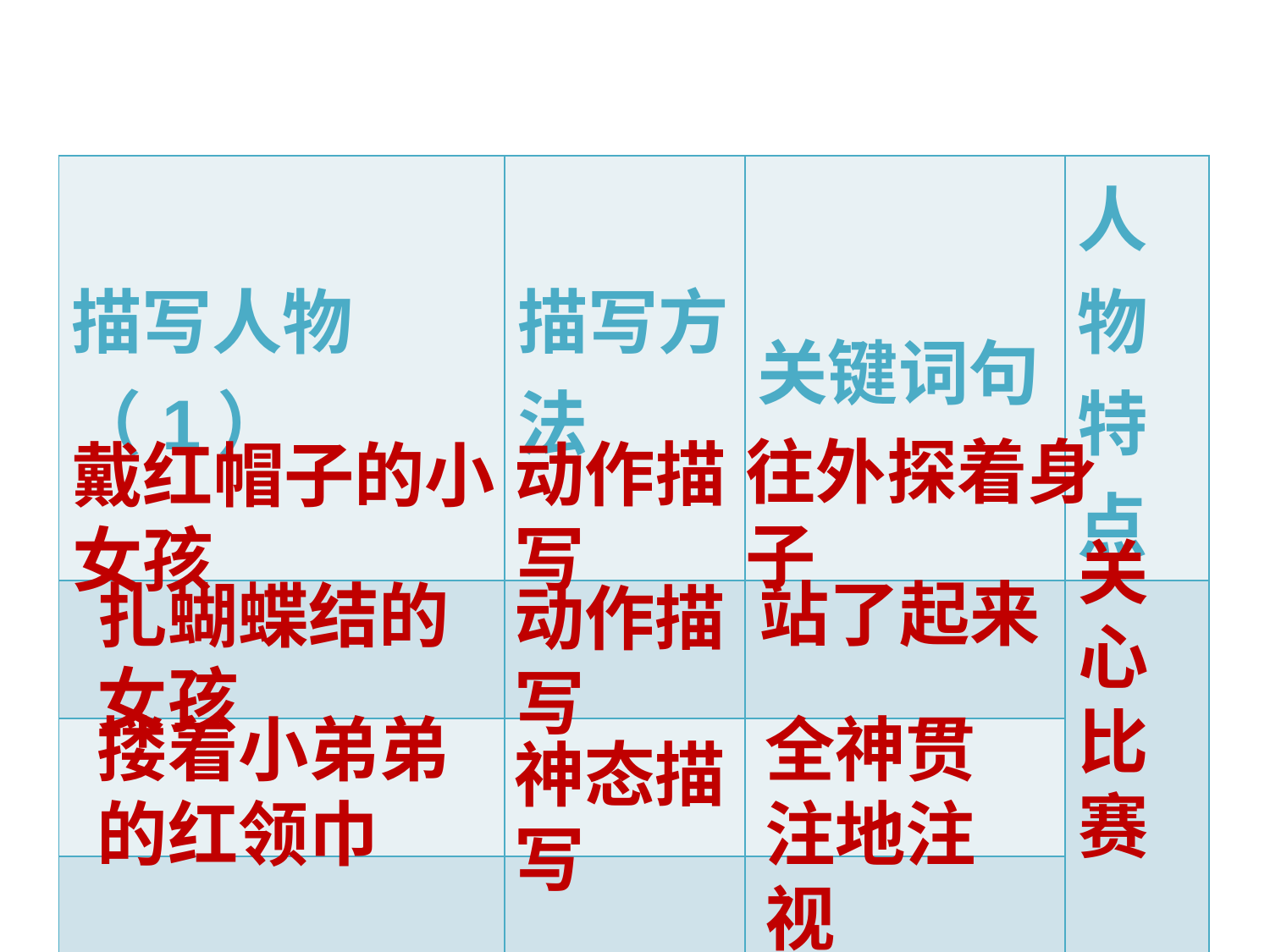

| 描写人物（1） | 描写方法 | 关键词句 | 人物特点 |
| --- | --- | --- | --- |
|  |  |  |  |
|  |  |  |  |
|  |  |  |  |
往外探着身子
动作描写
戴红帽子的小女孩
关心比赛
站了起来
扎蝴蝶结的女孩
动作描写
全神贯注地注视
搂着小弟弟的红领巾
神态描写